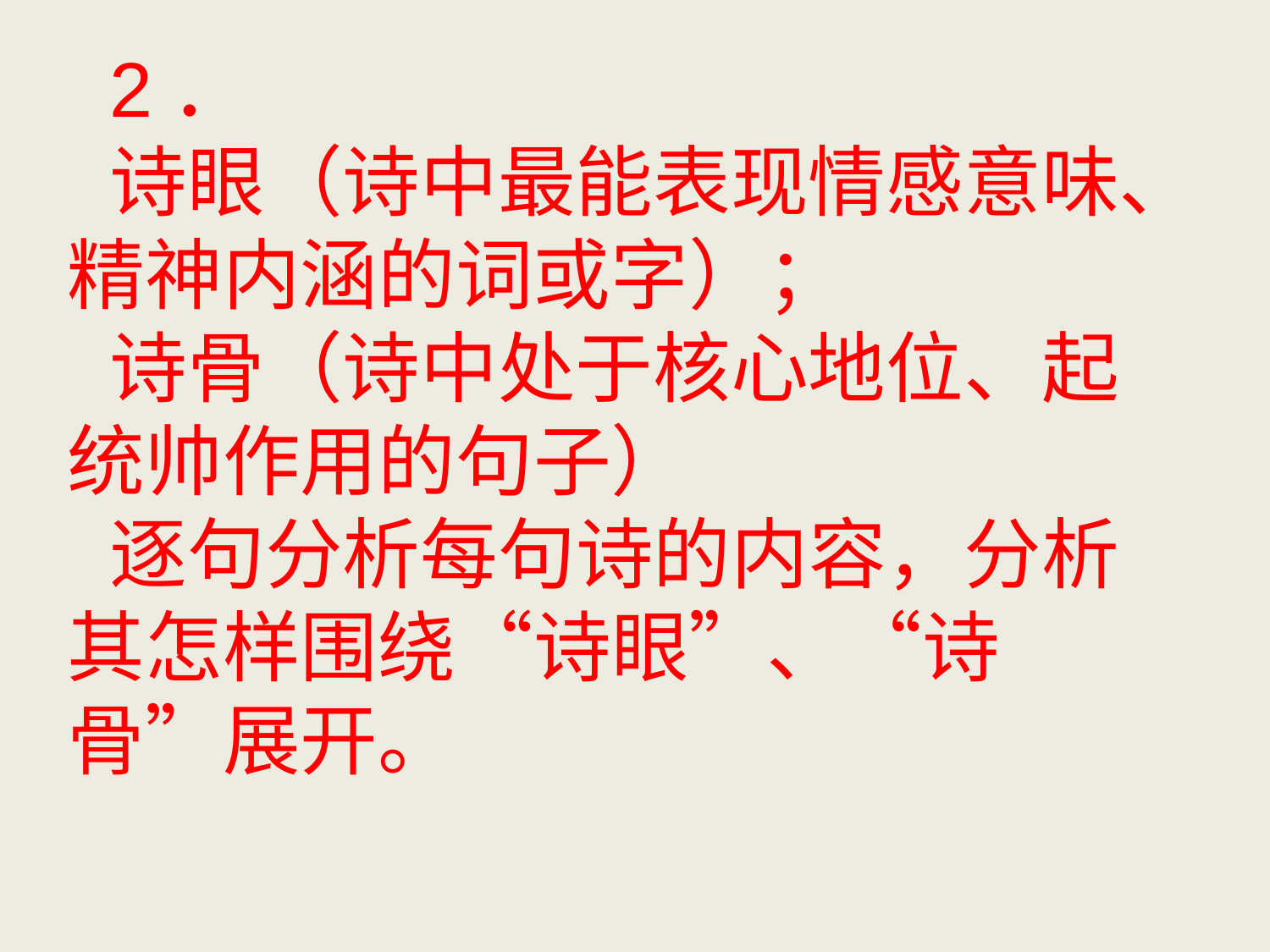

2．
诗眼（诗中最能表现情感意味、精神内涵的词或字）；
诗骨（诗中处于核心地位、起统帅作用的句子）
逐句分析每句诗的内容，分析其怎样围绕“诗眼”、“诗骨”展开。